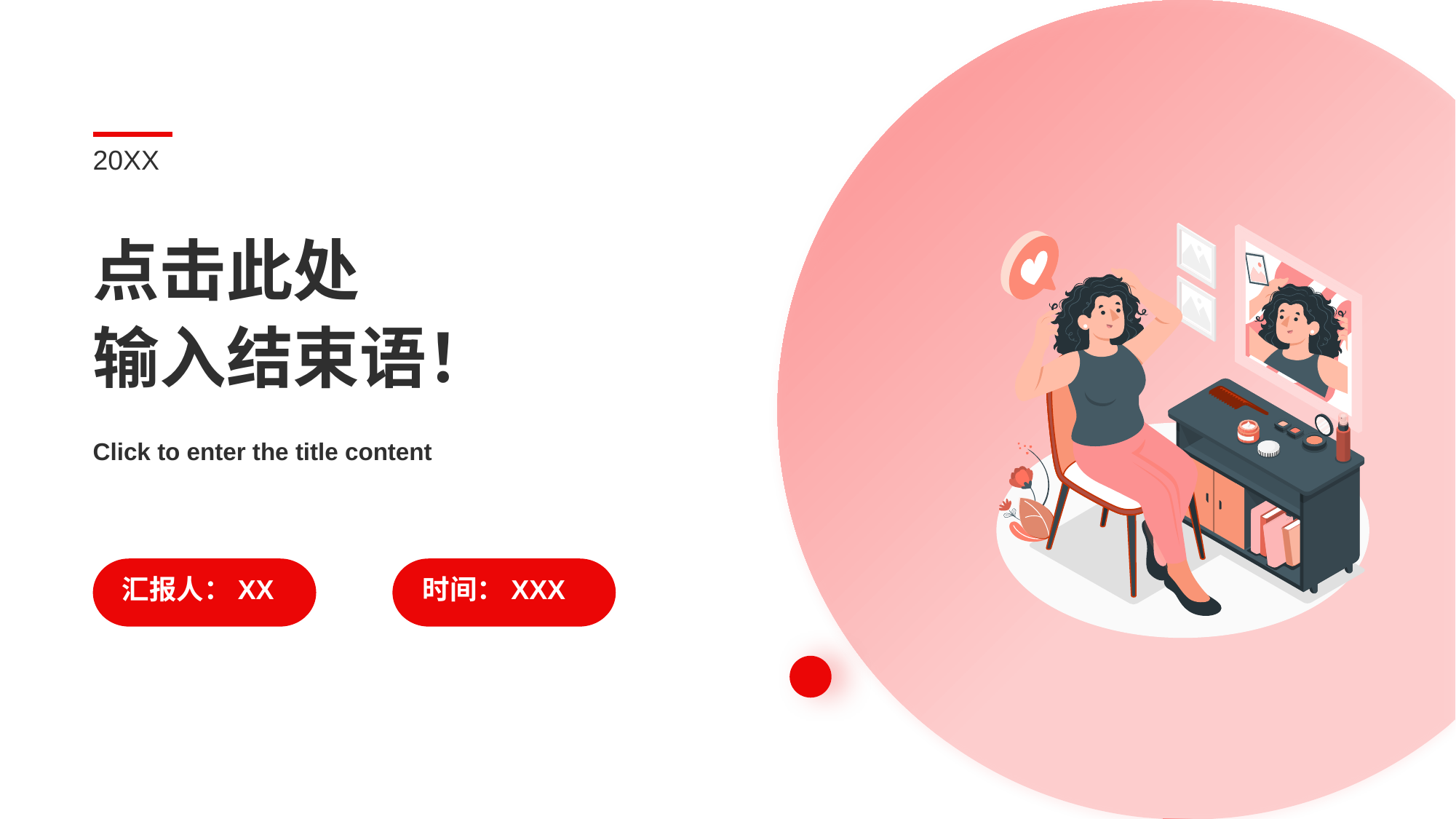

20XX
点击此处
输入结束语！
Click to enter the title content
汇报人：XX
时间：XXX